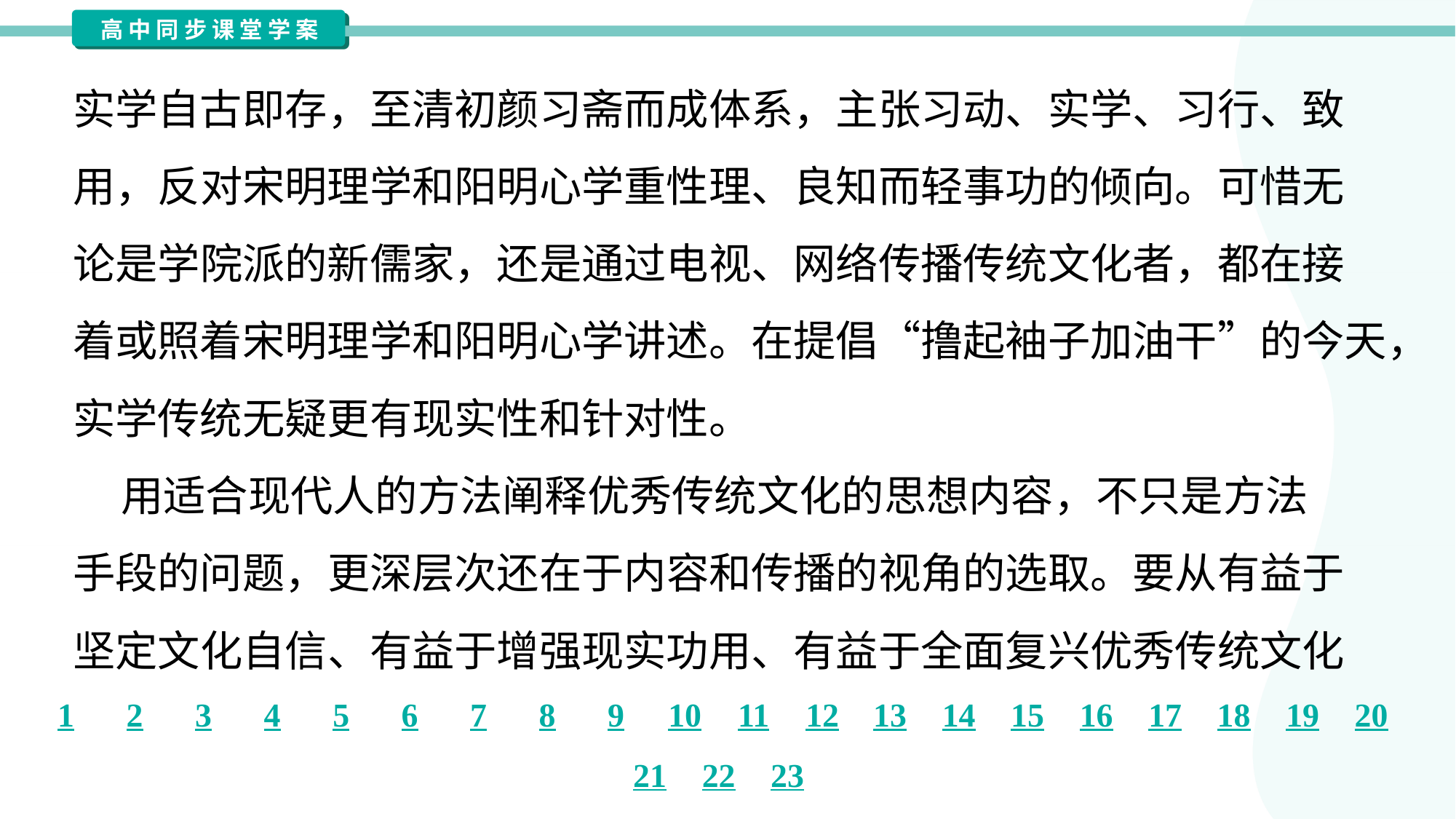

实学自古即存，至清初颜习斋而成体系，主张习动、实学、习行、致
用，反对宋明理学和阳明心学重性理、良知而轻事功的倾向。可惜无
论是学院派的新儒家，还是通过电视、网络传播传统文化者，都在接
着或照着宋明理学和阳明心学讲述。在提倡“撸起袖子加油干”的今天，
实学传统无疑更有现实性和针对性。
    用适合现代人的方法阐释优秀传统文化的思想内容，不只是方法
手段的问题，更深层次还在于内容和传播的视角的选取。要从有益于
坚定文化自信、有益于增强现实功用、有益于全面复兴优秀传统文化